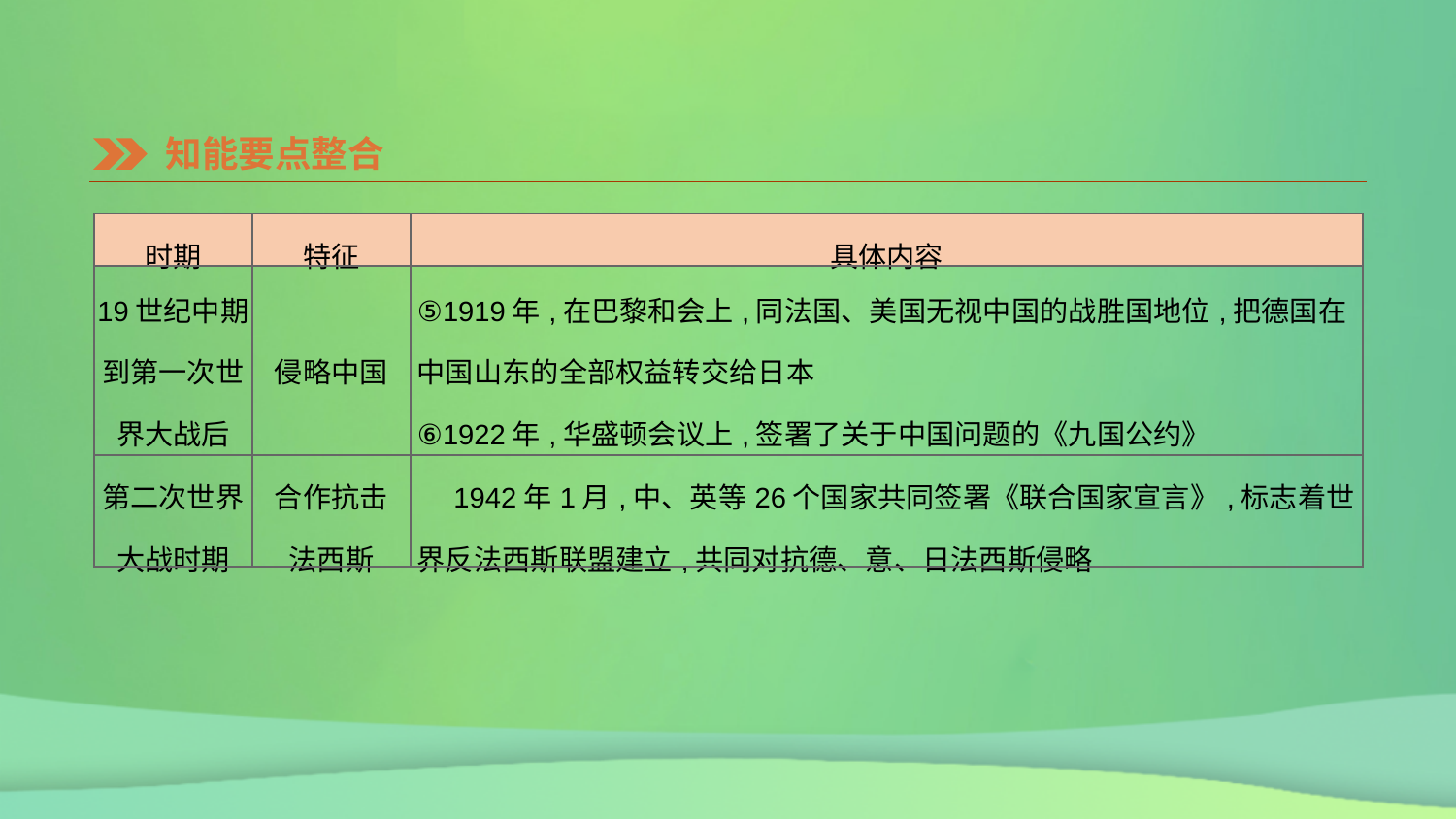

知能要点整合

| 时期 | 特征 | 具体内容 |
| --- | --- | --- |
| 19世纪中期 到第一次世 界大战后 | 侵略中国 | ⑤1919年,在巴黎和会上,同法国、美国无视中国的战胜国地位,把德国在中国山东的全部权益转交给日本 ⑥1922年,华盛顿会议上,签署了关于中国问题的《九国公约》 |
| 第二次世界 大战时期 | 合作抗击 法西斯 | 1942年1月,中、英等26个国家共同签署《联合国家宣言》,标志着世界反法西斯联盟建立,共同对抗德、意、日法西斯侵略 |